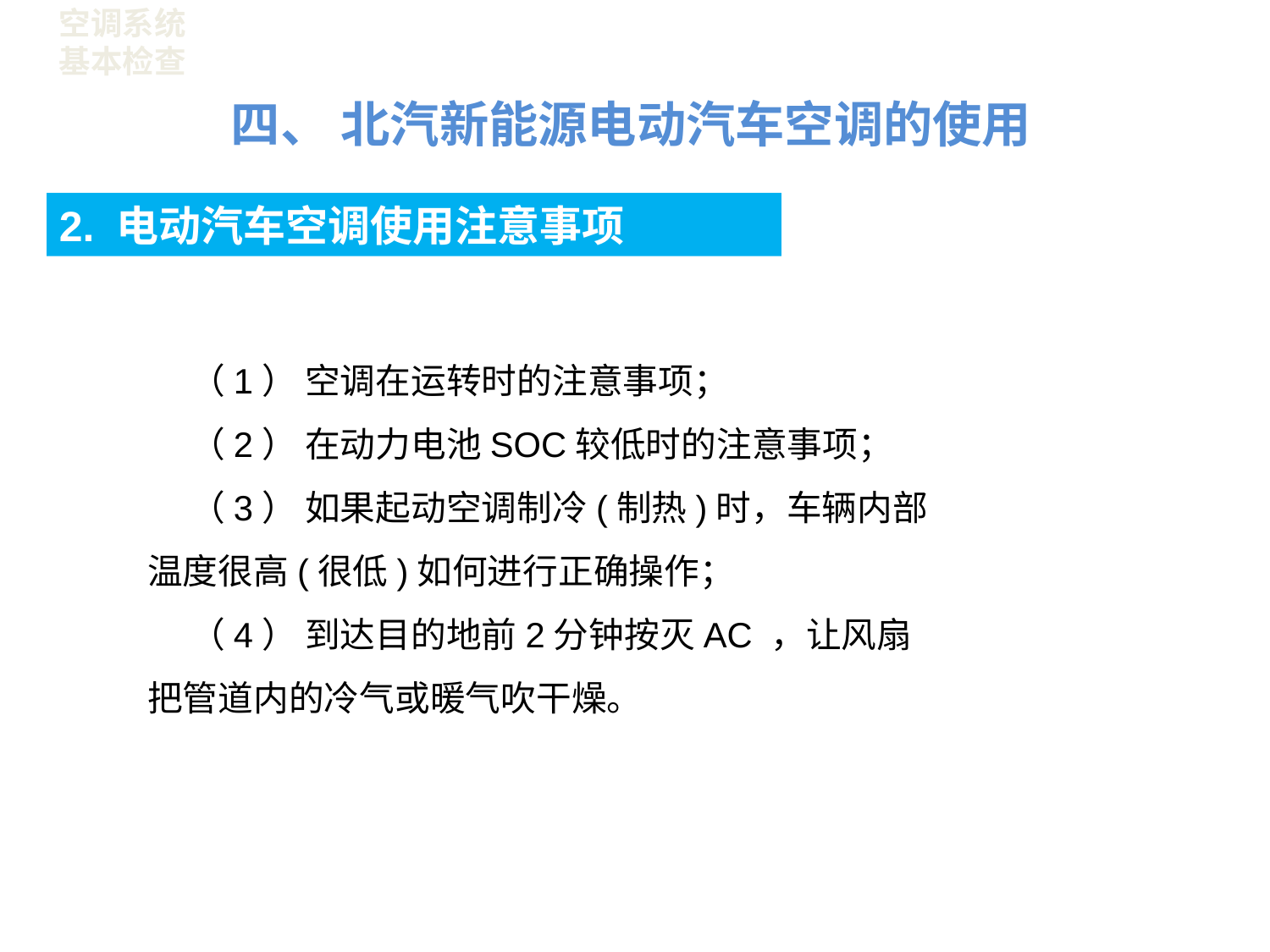

空调系统
基本检查
四、 北汽新能源电动汽车空调的使用
2. 电动汽车空调使用注意事项
（1） 空调在运转时的注意事项；
（2） 在动力电池SOC较低时的注意事项；
（3） 如果起动空调制冷(制热)时，车辆内部温度很高(很低)如何进行正确操作；
（4） 到达目的地前2分钟按灭AC ，让风扇把管道内的冷气或暖气吹干燥。